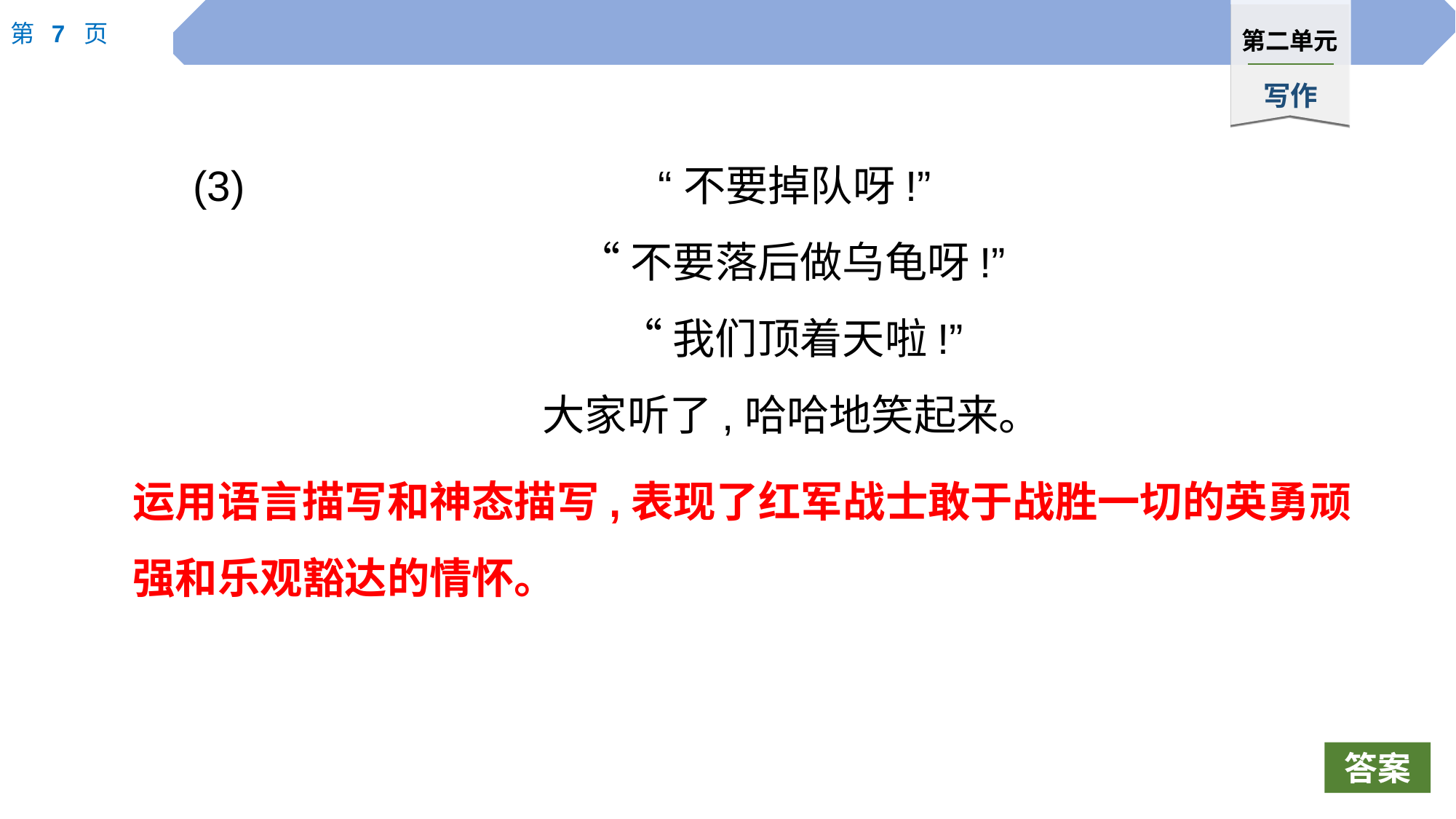

(3)                                   “不要掉队呀!”
“不要落后做乌龟呀!”
“我们顶着天啦!”
大家听了,哈哈地笑起来。
运用语言描写和神态描写,表现了红军战士敢于战胜一切的英勇顽强和乐观豁达的情怀。
答案